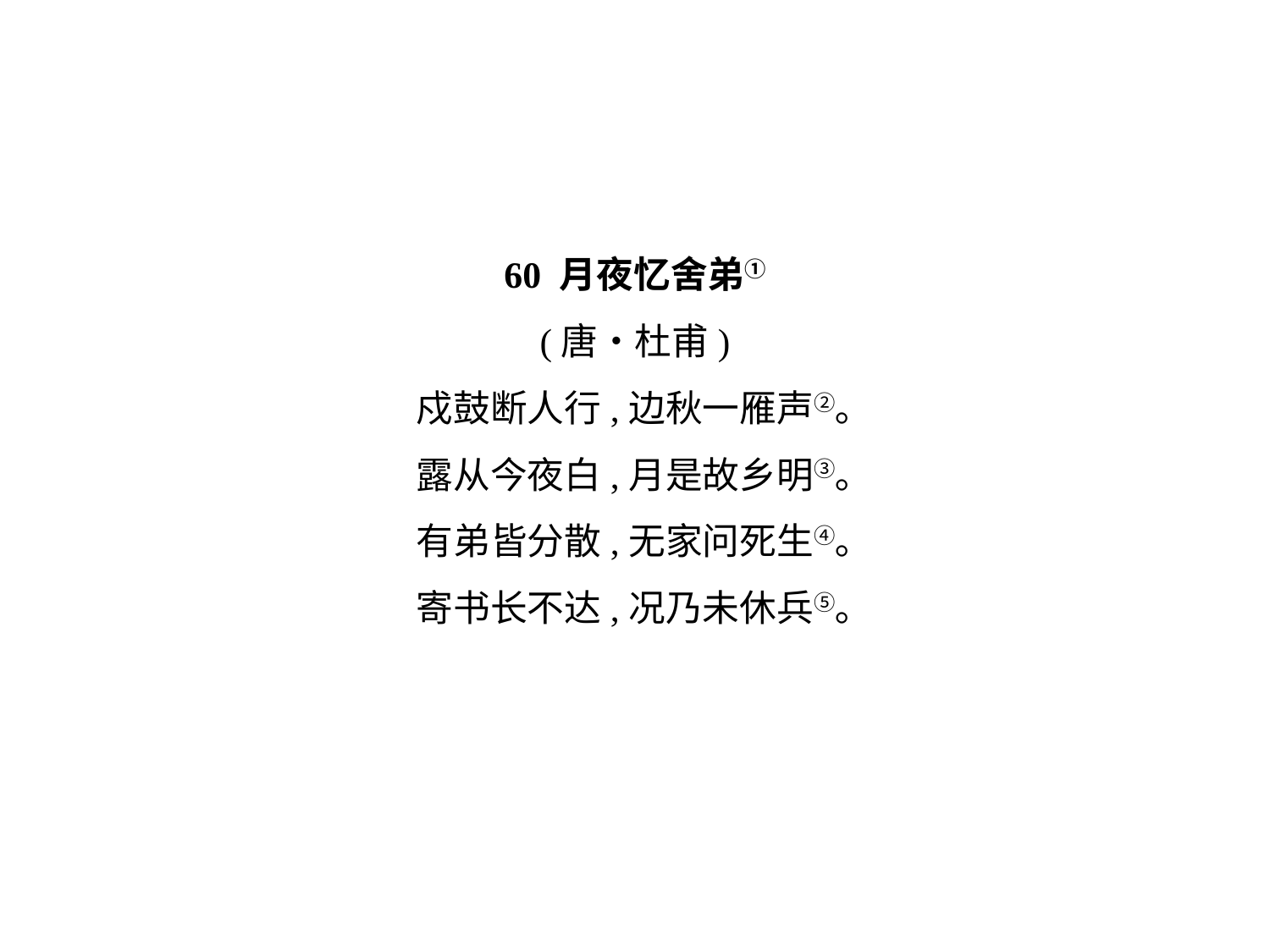

60 月夜忆舍弟①
(唐•杜甫)
戍鼓断人行,边秋一雁声②｡
露从今夜白,月是故乡明③｡
有弟皆分散,无家问死生④｡
寄书长不达,况乃未休兵⑤｡